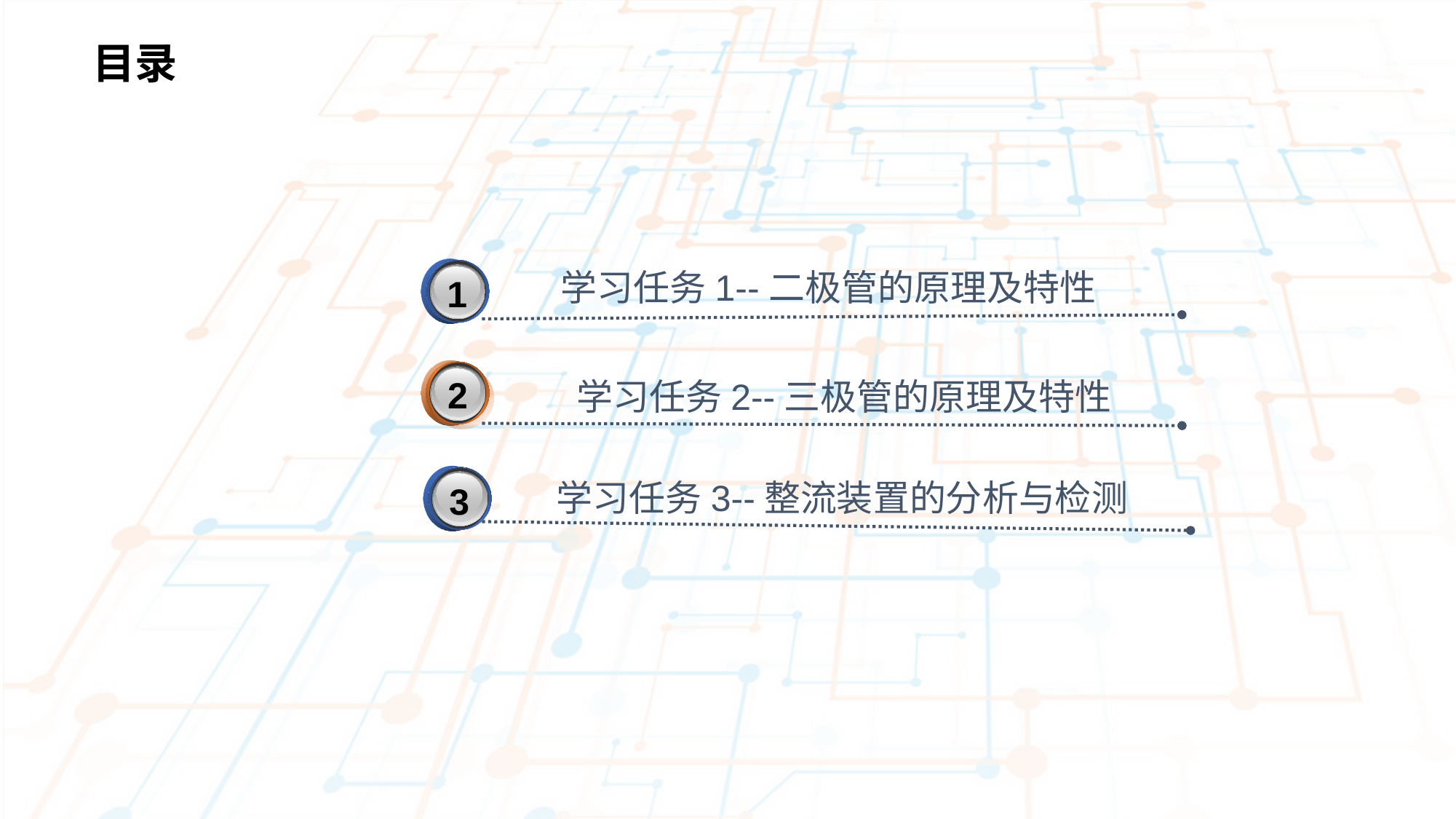

目录

3

学习任务1--二极管的原理及特性
1

2
学习任务2--三极管的原理及特性

3

学习任务3--整流装置的分析与检测
3